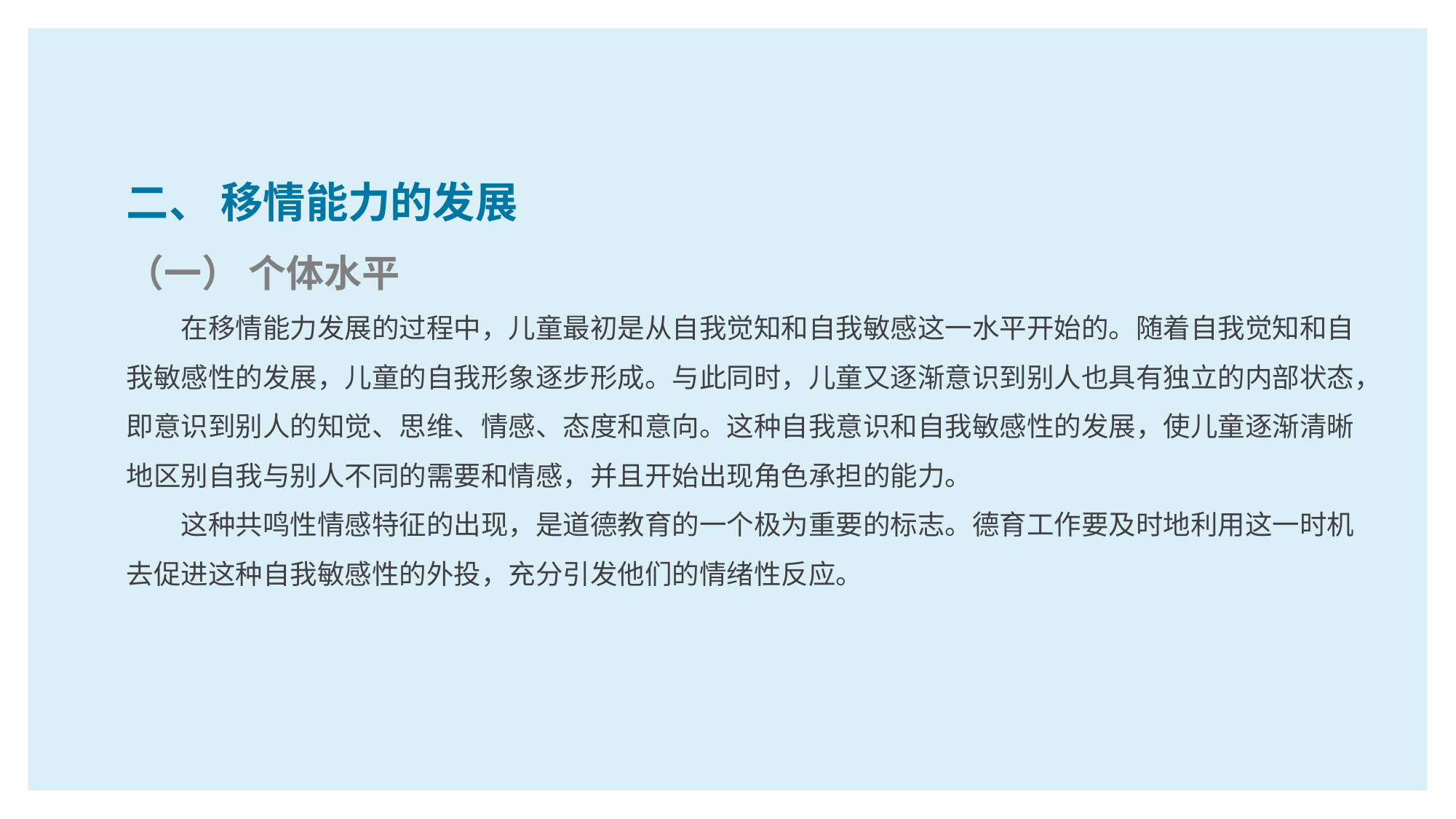

二、 移情能力的发展
（一） 个体水平
在移情能力发展的过程中，儿童最初是从自我觉知和自我敏感这一水平开始的。随着自我觉知和自我敏感性的发展，儿童的自我形象逐步形成。与此同时，儿童又逐渐意识到别人也具有独立的内部状态，即意识到别人的知觉、思维、情感、态度和意向。这种自我意识和自我敏感性的发展，使儿童逐渐清晰地区别自我与别人不同的需要和情感，并且开始出现角色承担的能力。
这种共鸣性情感特征的出现，是道德教育的一个极为重要的标志。德育工作要及时地利用这一时机去促进这种自我敏感性的外投，充分引发他们的情绪性反应。